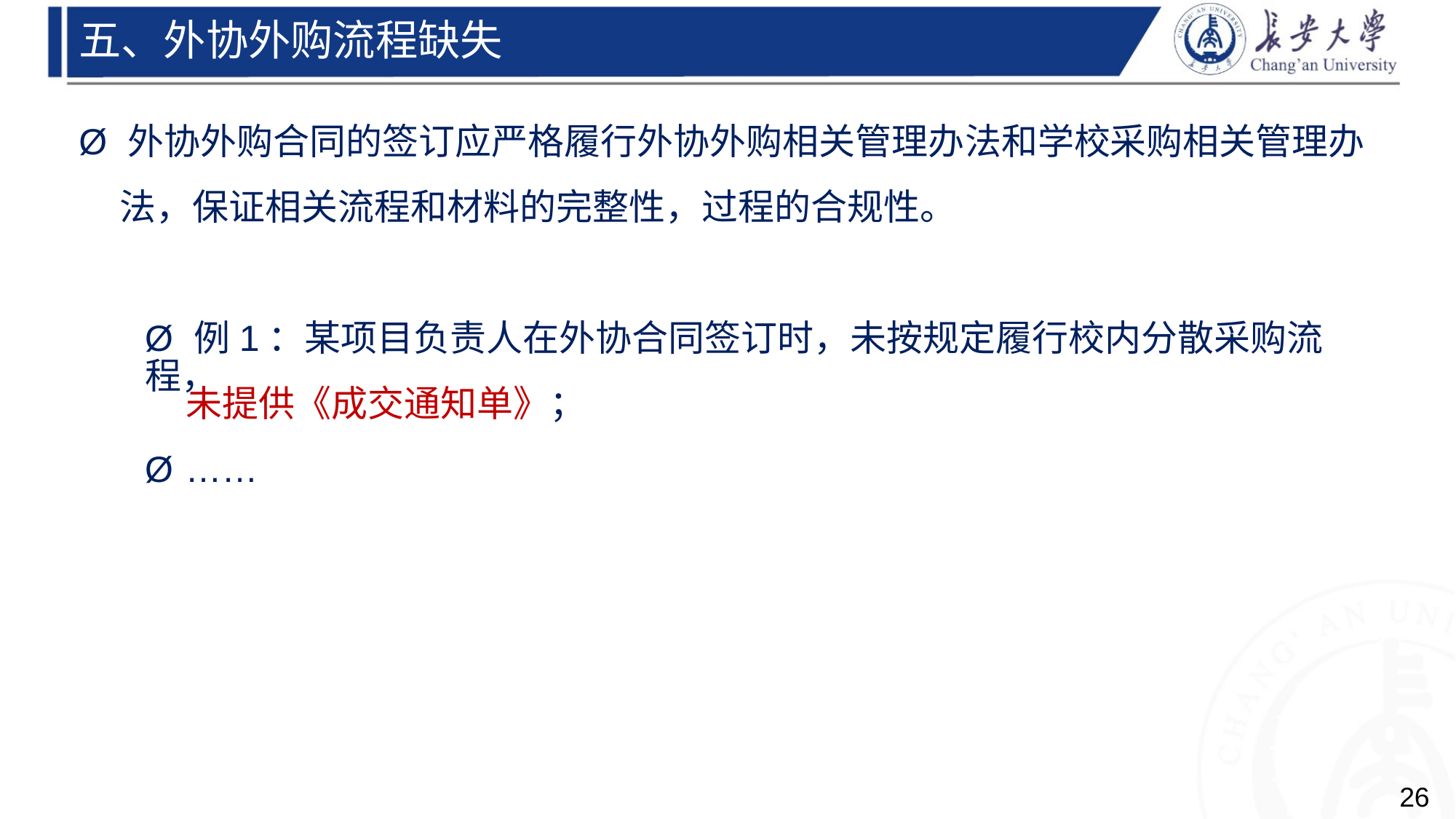

五、外协外购流程缺失
Ø 外协外购合同的签订应严格履行外协外购相关管理办法和学校采购相关管理办
法，保证相关流程和材料的完整性，过程的合规性。
Ø 例1：某项目负责人在外协合同签订时，未按规定履行校内分散采购流程，
未提供《成交通知单》；
Ø ……
26